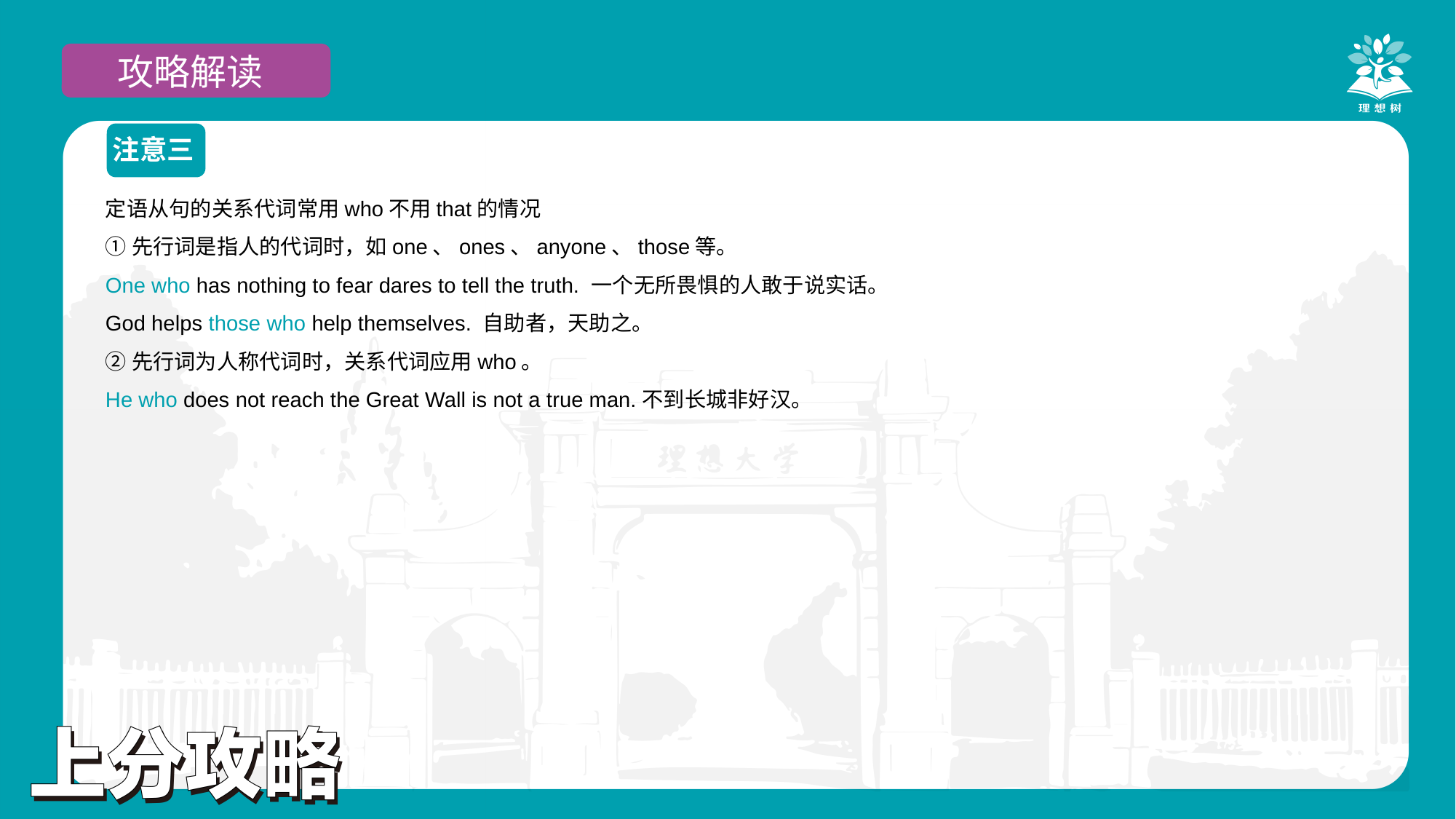

攻略解读

注意三
定语从句的关系代词常用who不用that的情况
①先行词是指人的代词时，如one、ones、anyone、those等。
One who has nothing to fear dares to tell the truth. 一个无所畏惧的人敢于说实话。
God helps those who help themselves. 自助者，天助之。
②先行词为人称代词时，关系代词应用who。
He who does not reach the Great Wall is not a true man.不到长城非好汉。